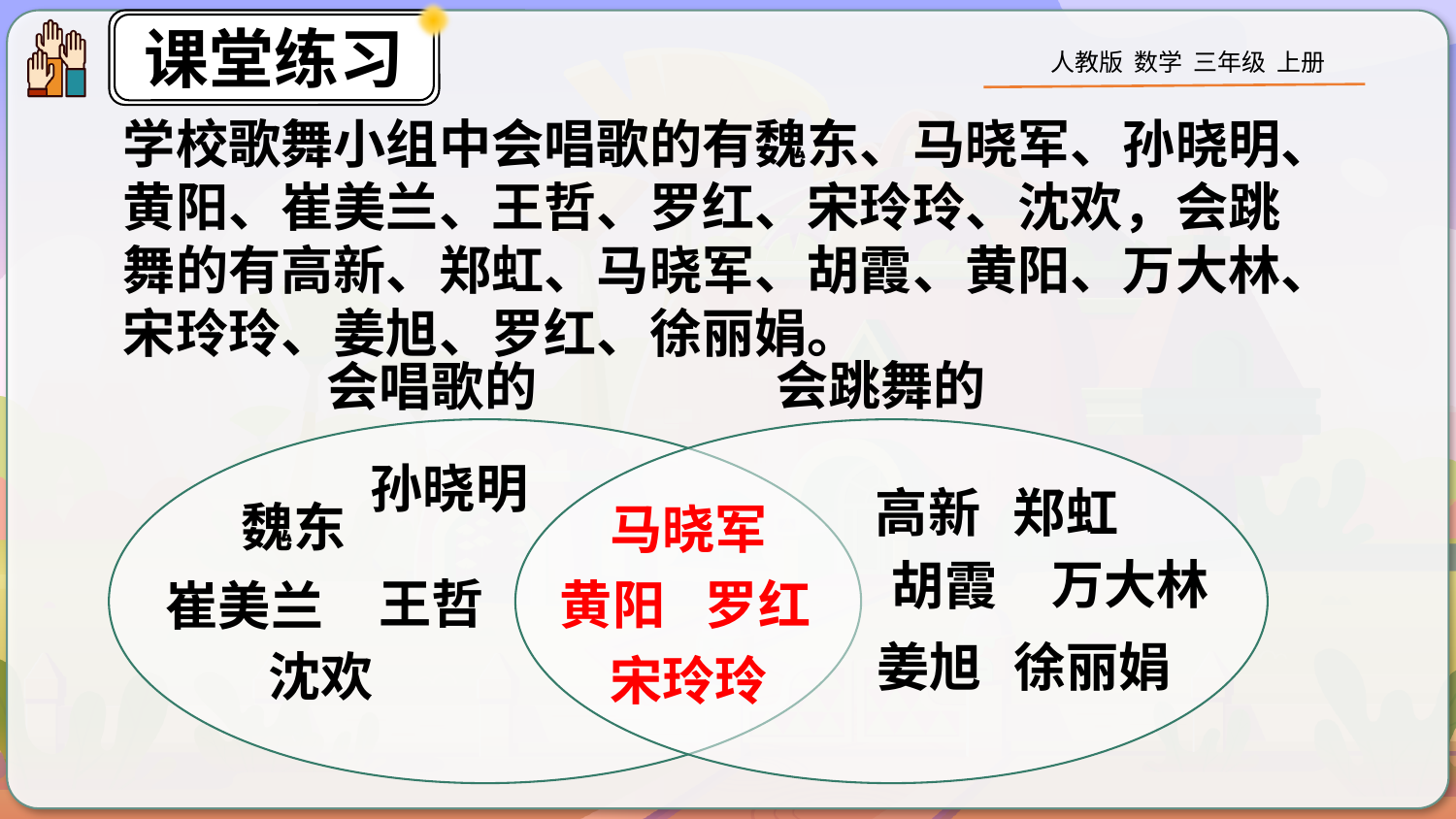

学校歌舞小组中会唱歌的有魏东、马晓军、孙晓明、黄阳、崔美兰、王哲、罗红、宋玲玲、沈欢，会跳舞的有高新、郑虹、马晓军、胡霞、黄阳、万大林、宋玲玲、姜旭、罗红、徐丽娟。
会跳舞的
会唱歌的

孙晓明
高新
郑虹
魏东
马晓军
万大林
胡霞
王哲
黄阳
罗红
崔美兰
姜旭
徐丽娟
沈欢
宋玲玲